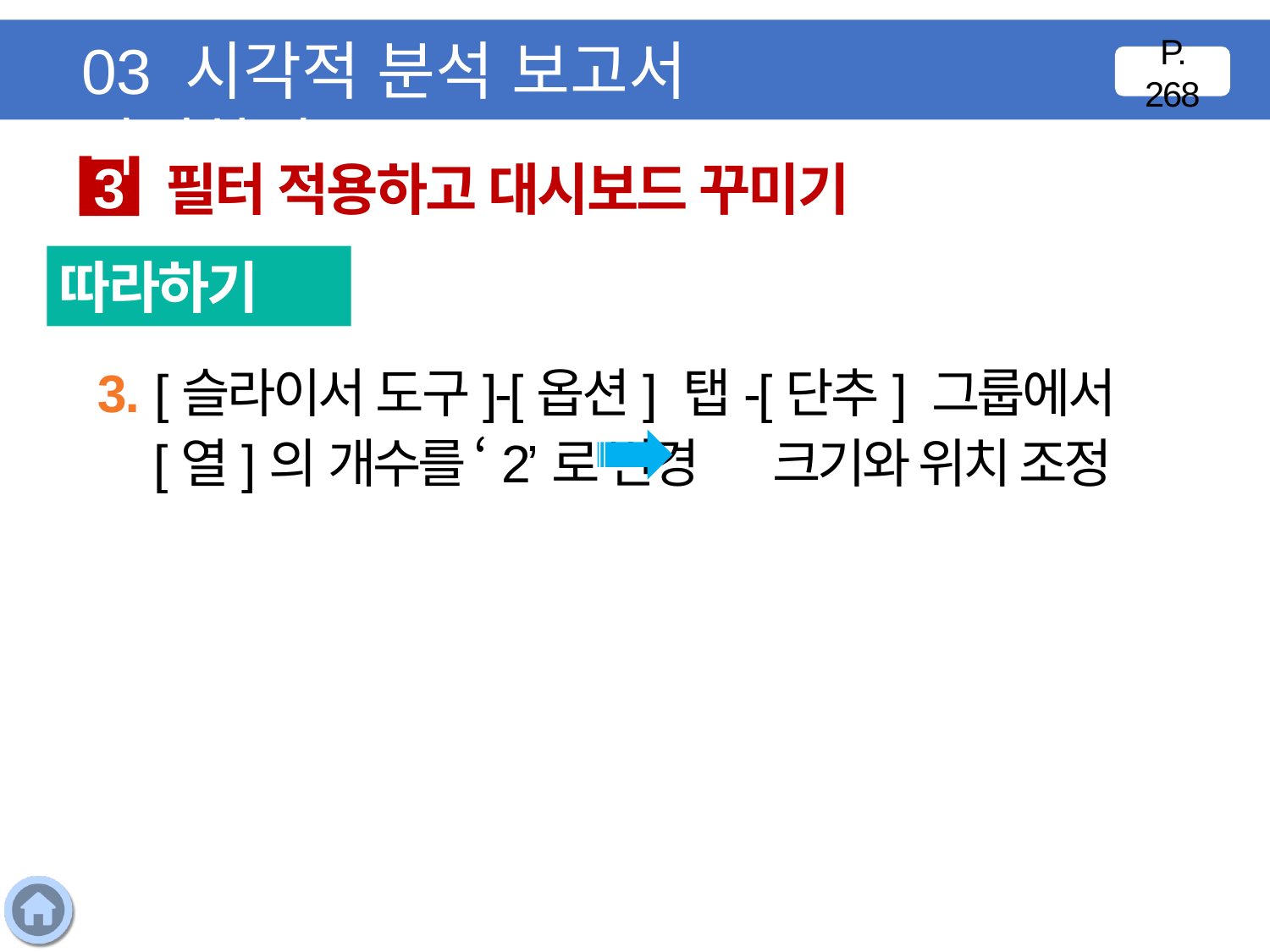

03 시각적 분석 보고서 작성하기
P. 268
필터 적용하고 대시보드 꾸미기
3
따라하기
3. [슬라이서 도구]-[옵션] 탭-[단추] 그룹에서 [열]의 개수를 ‘2’로 변경       크기와 위치 조정